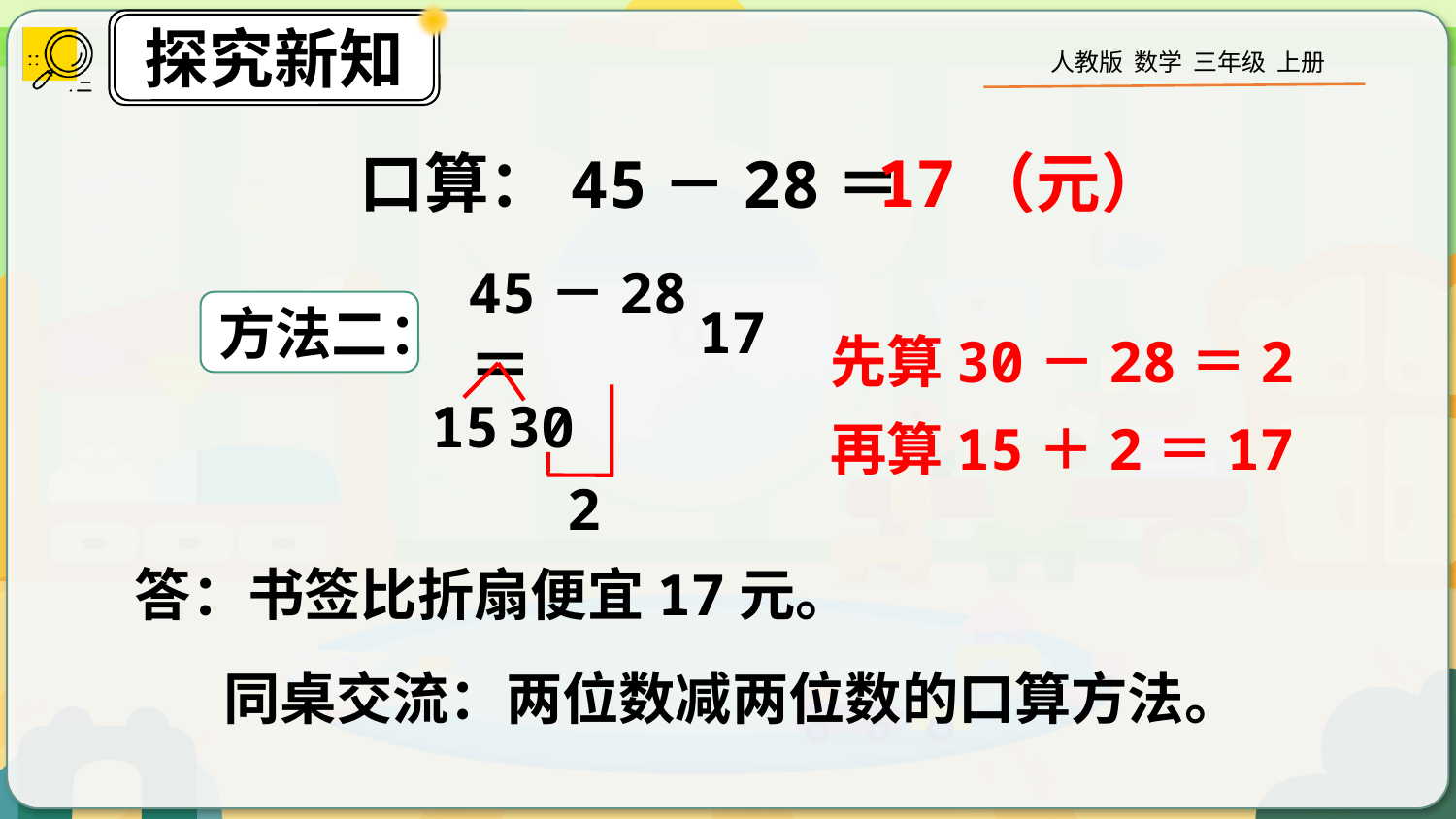

口算：
17（元）
45－28＝
方法二：
45－28＝
17
先算30－28＝2

15
30
再算15＋2＝17
2
答：书签比折扇便宜17元。
同桌交流：两位数减两位数的口算方法。